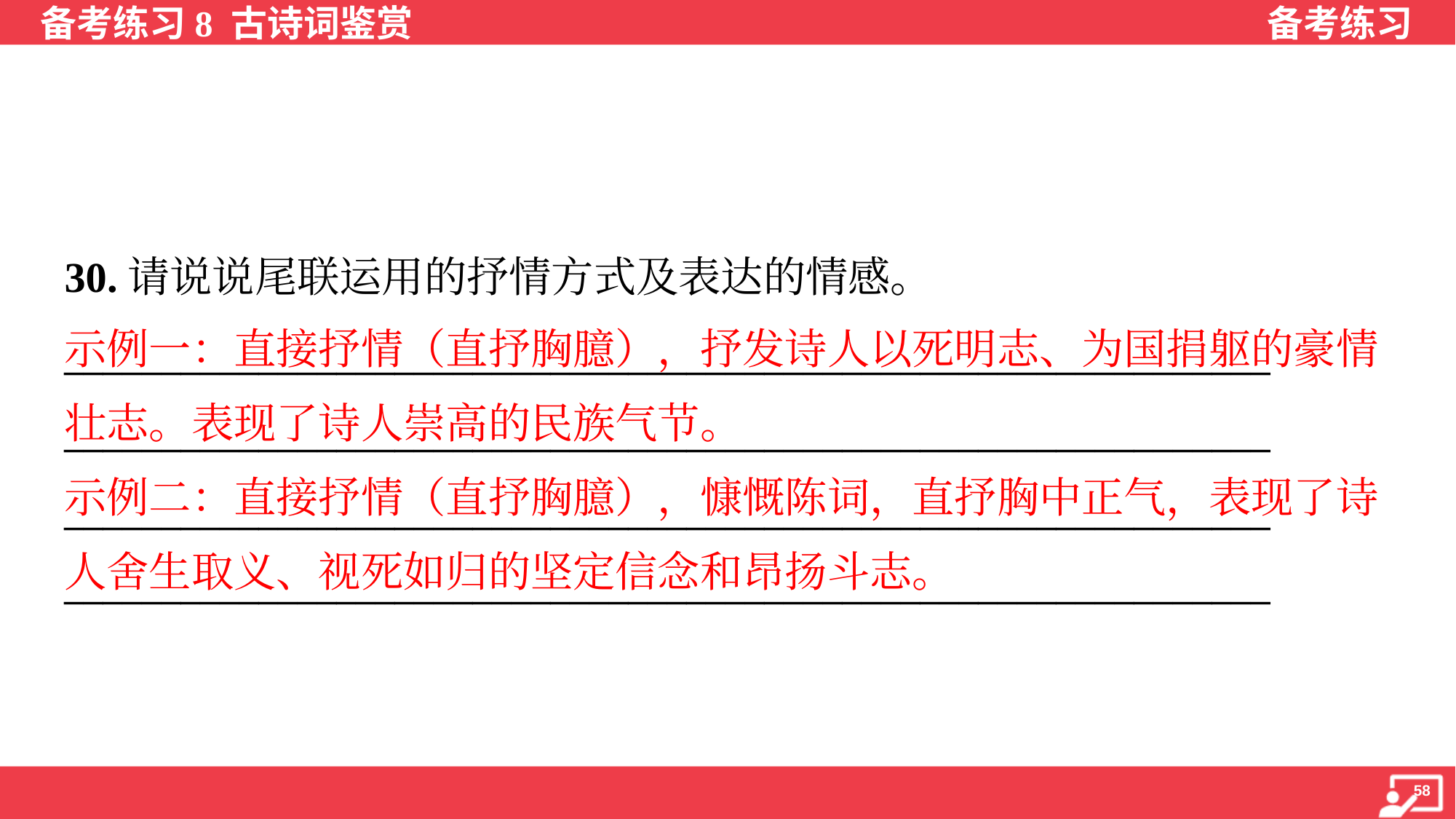

30.请说说尾联运用的抒情方式及表达的情感。
______________________________________________________________
______________________________________________________________
______________________________________________________________
______________________________________________________________
示例一：直接抒情（直抒胸臆），抒发诗人以死明志、为国捐躯的豪情
壮志。表现了诗人崇高的民族气节。
示例二：直接抒情（直抒胸臆），慷慨陈词，直抒胸中正气，表现了诗
人舍生取义、视死如归的坚定信念和昂扬斗志。